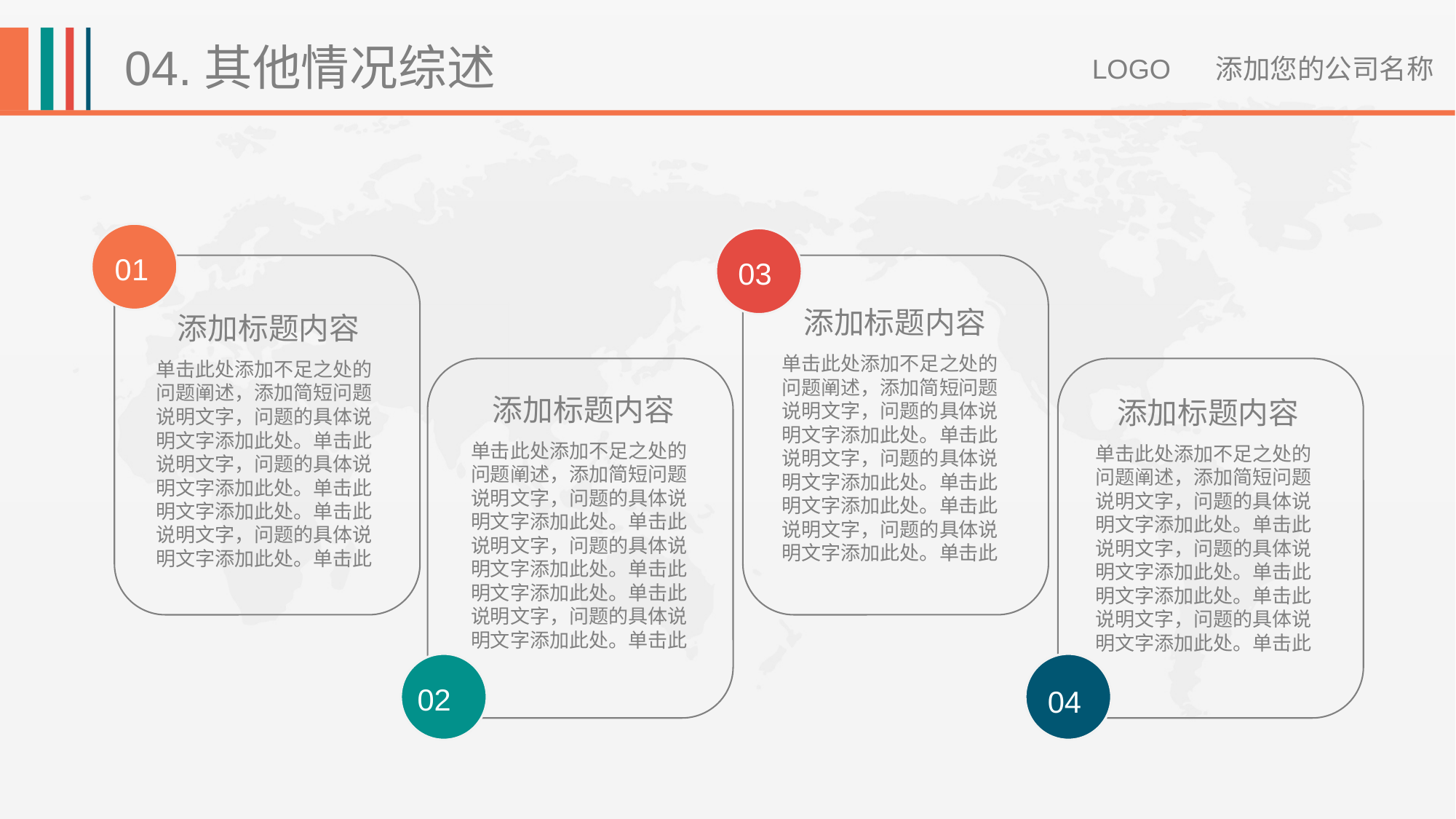

04.其他情况综述
LOGO     添加您的公司名称

01

03

添加标题内容
添加标题内容
单击此处添加不足之处的
问题阐述，添加简短问题
说明文字，问题的具体说
明文字添加此处。单击此
说明文字，问题的具体说
明文字添加此处。单击此
明文字添加此处。单击此
说明文字，问题的具体说
明文字添加此处。单击此

单击此处添加不足之处的
问题阐述，添加简短问题
说明文字，问题的具体说
明文字添加此处。单击此
说明文字，问题的具体说
明文字添加此处。单击此
明文字添加此处。单击此
说明文字，问题的具体说
明文字添加此处。单击此

添加标题内容
添加标题内容
单击此处添加不足之处的
问题阐述，添加简短问题
说明文字，问题的具体说
明文字添加此处。单击此
说明文字，问题的具体说
明文字添加此处。单击此
明文字添加此处。单击此
说明文字，问题的具体说
明文字添加此处。单击此

单击此处添加不足之处的
问题阐述，添加简短问题
说明文字，问题的具体说
明文字添加此处。单击此
说明文字，问题的具体说
明文字添加此处。单击此
明文字添加此处。单击此
说明文字，问题的具体说
明文字添加此处。单击此

02

04